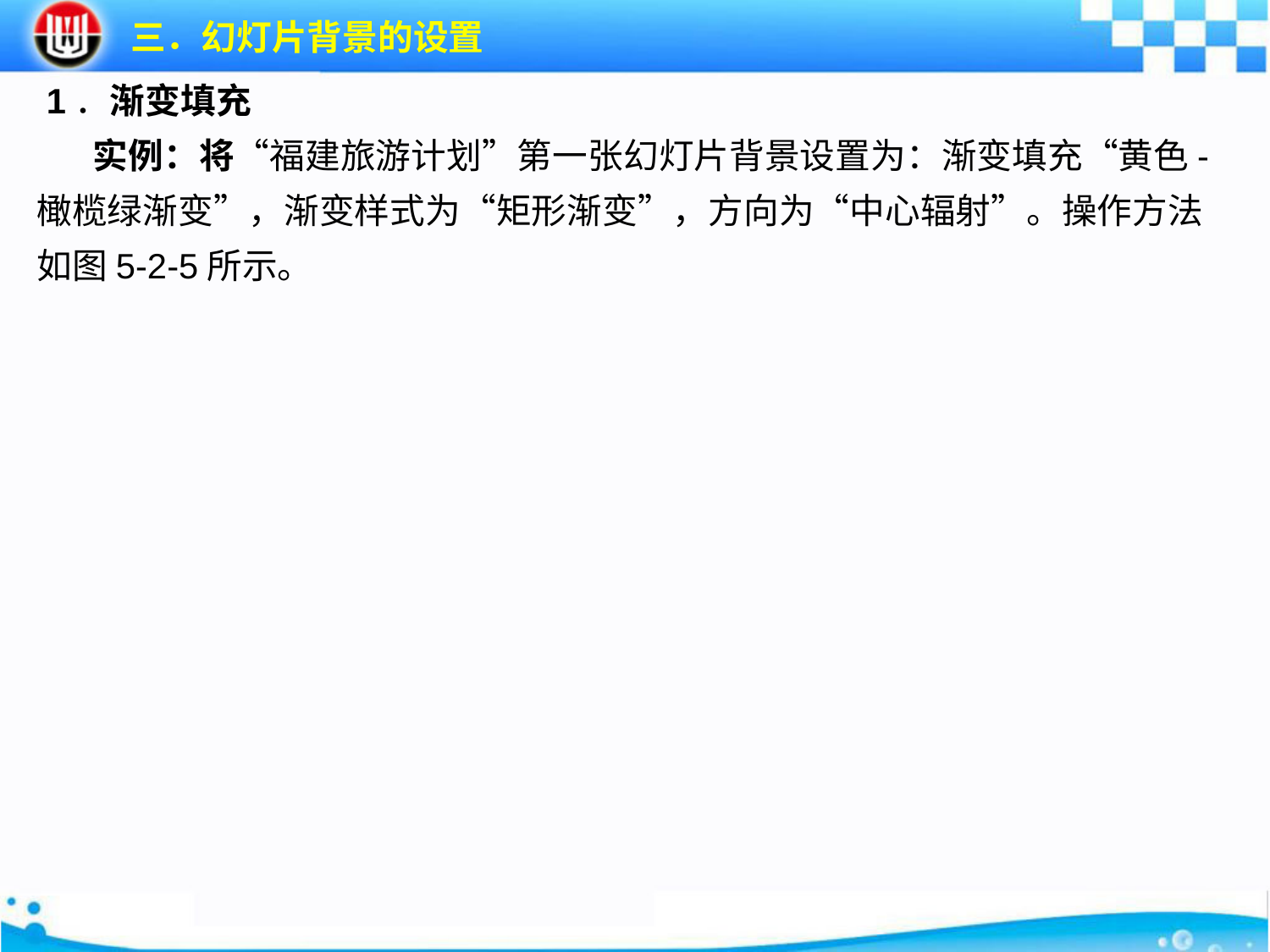

三．幻灯片背景的设置
 1．渐变填充  实例：将“福建旅游计划”第一张幻灯片背景设置为：渐变填充“黄色-橄榄绿渐变”，渐变样式为“矩形渐变”，方向为“中心辐射”。操作方法如图5-2-5所示。